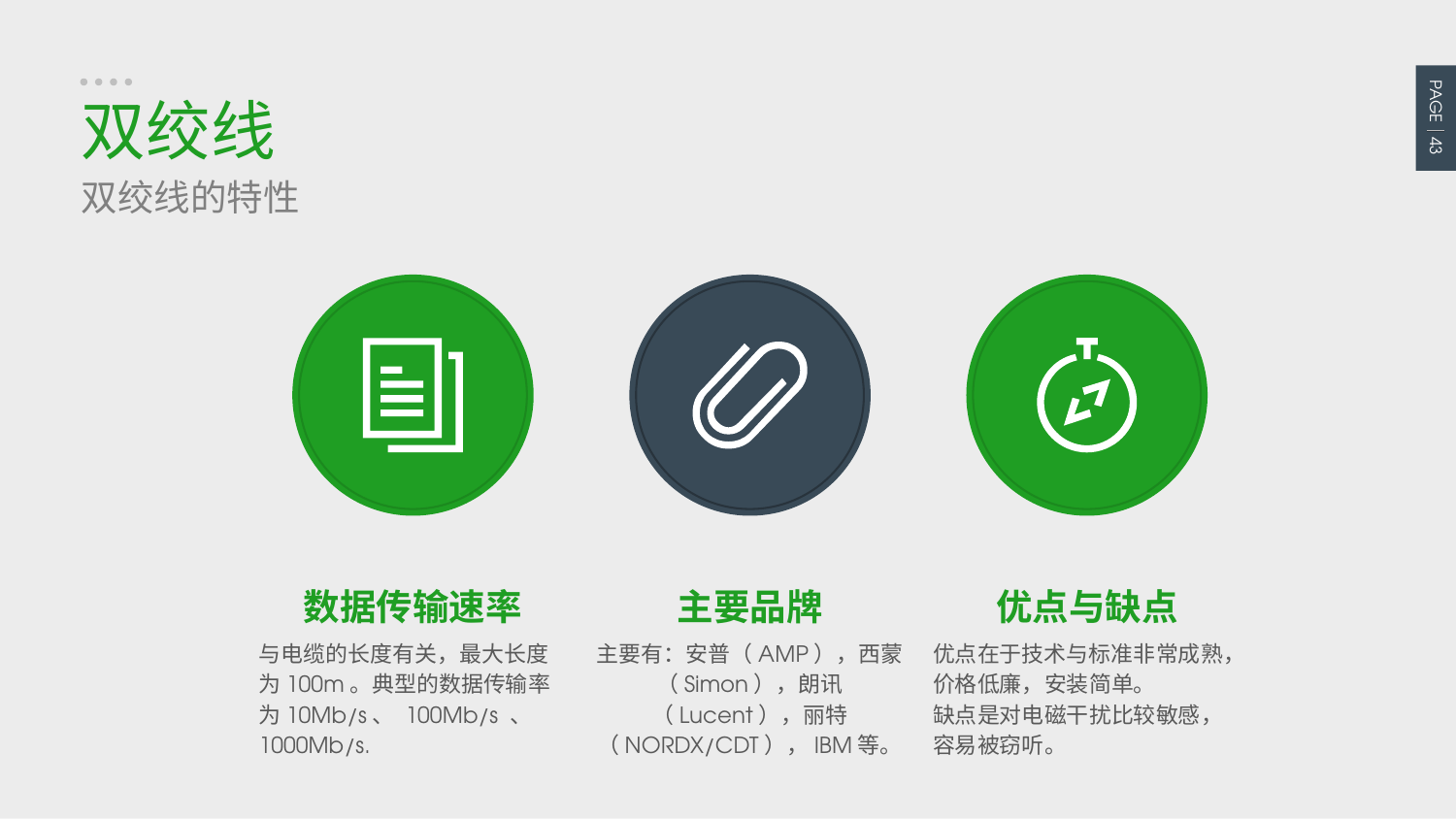

PAGE   43
双绞线
双绞线的特性

数据传输速率
与电缆的长度有关，最大长度为100m。典型的数据传输率为10Mb/s、 100Mb/s 、 1000Mb/s.

主要品牌
主要有：安普（AMP），西蒙（Simon），朗讯（Lucent），丽特（NORDX/CDT），IBM等。

优点与缺点
优点在于技术与标准非常成熟，价格低廉，安装简单。
缺点是对电磁干扰比较敏感，容易被窃听。